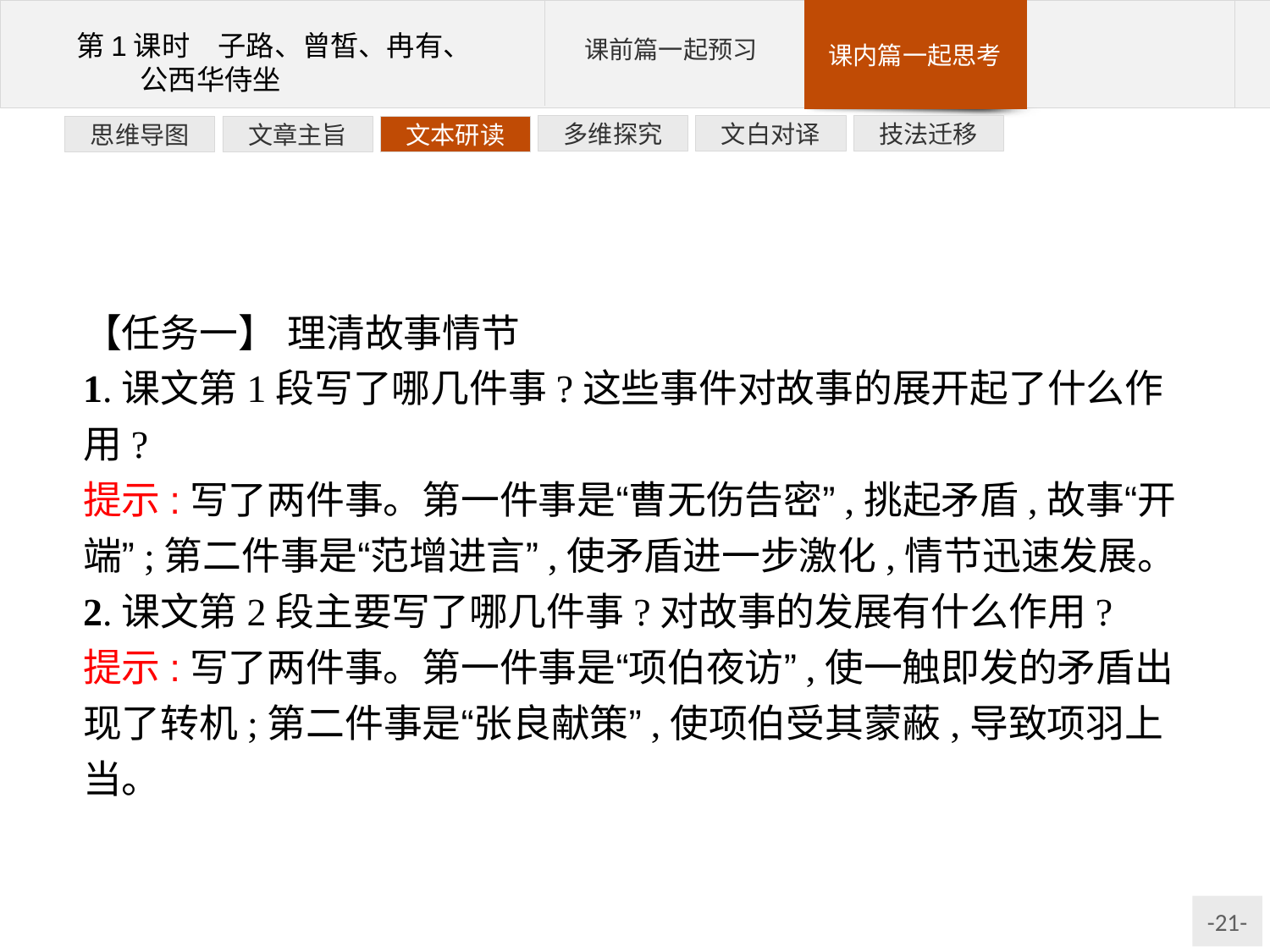

技法迁移
文白对译
多维探究
文本研读
文章主旨
思维导图
【任务一】 理清故事情节
1.课文第1段写了哪几件事?这些事件对故事的展开起了什么作用?
提示:写了两件事。第一件事是“曹无伤告密”,挑起矛盾,故事“开端”;第二件事是“范增进言”,使矛盾进一步激化,情节迅速发展。
2.课文第2段主要写了哪几件事?对故事的发展有什么作用?
提示:写了两件事。第一件事是“项伯夜访”,使一触即发的矛盾出现了转机;第二件事是“张良献策”,使项伯受其蒙蔽,导致项羽上当。